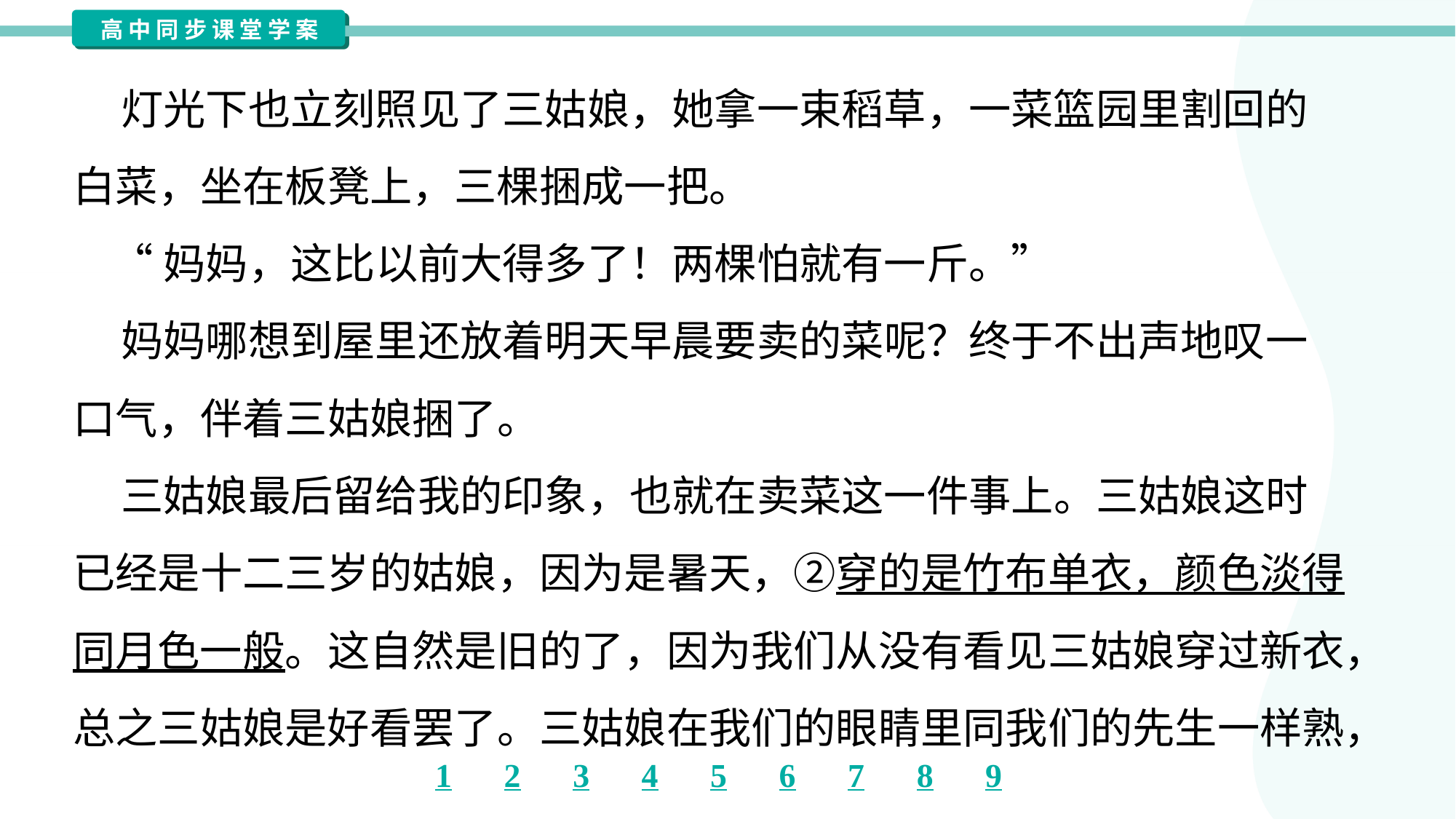

灯光下也立刻照见了三姑娘，她拿一束稻草，一菜篮园里割回的
白菜，坐在板凳上，三棵捆成一把。
    “妈妈，这比以前大得多了！两棵怕就有一斤。”
    妈妈哪想到屋里还放着明天早晨要卖的菜呢？终于不出声地叹一
口气，伴着三姑娘捆了。
    三姑娘最后留给我的印象，也就在卖菜这一件事上。三姑娘这时
已经是十二三岁的姑娘，因为是暑天，②穿的是竹布单衣，颜色淡得
同月色一般。这自然是旧的了，因为我们从没有看见三姑娘穿过新衣，
总之三姑娘是好看罢了。三姑娘在我们的眼睛里同我们的先生一样熟，